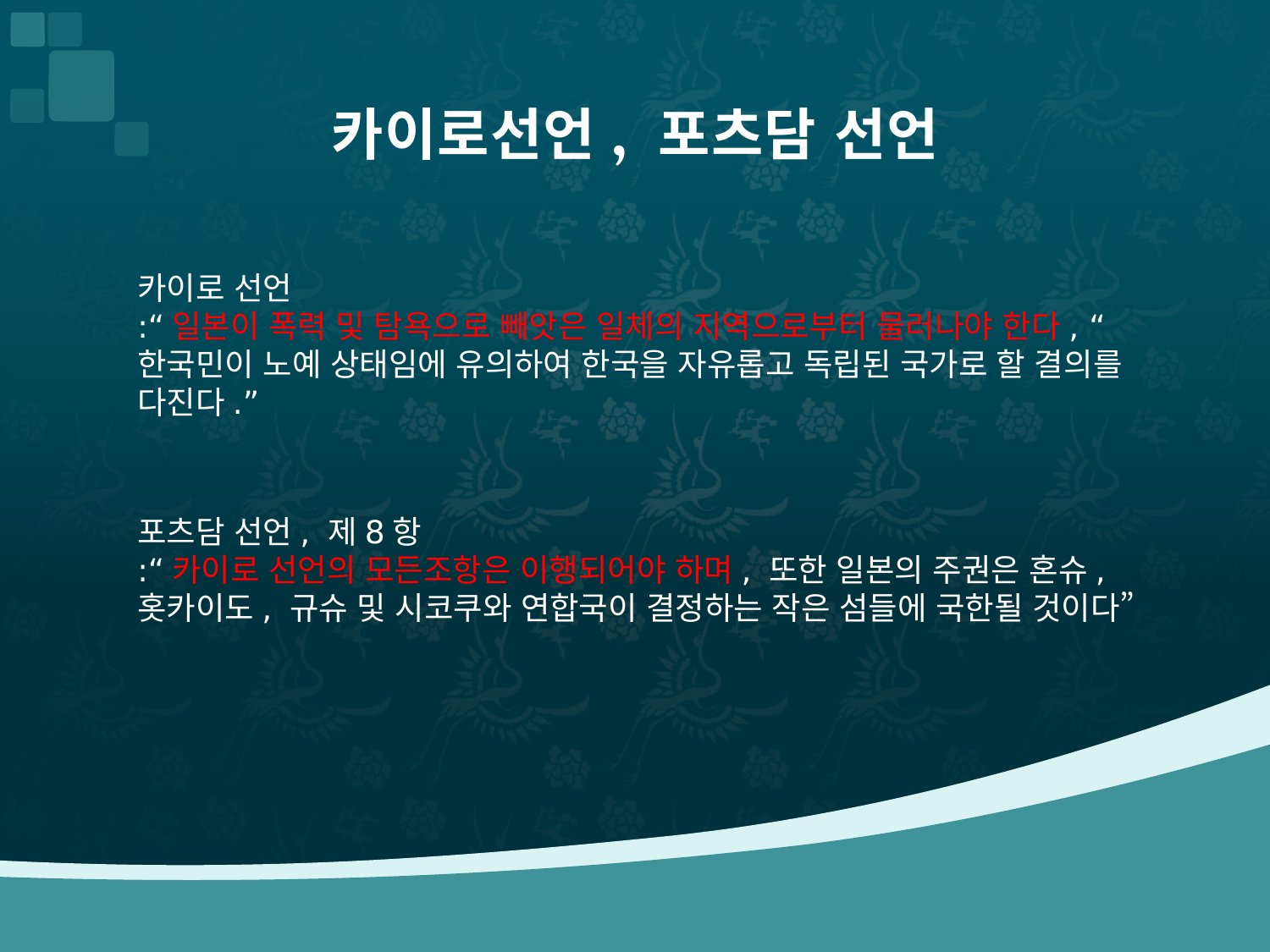

# 카이로선언, 포츠담 선언
카이로 선언
:“일본이 폭력 및 탐욕으로 빼앗은 일체의 지역으로부터 물러나야 한다, “한국민이 노예 상태임에 유의하여 한국을 자유롭고 독립된 국가로 할 결의를 다진다.”

포츠담 선언, 제8항
:“카이로 선언의 모든조항은 이행되어야 하며, 또한 일본의 주권은 혼슈, 홋카이도, 규슈 및 시코쿠와 연합국이 결정하는 작은 섬들에 국한될 것이다”